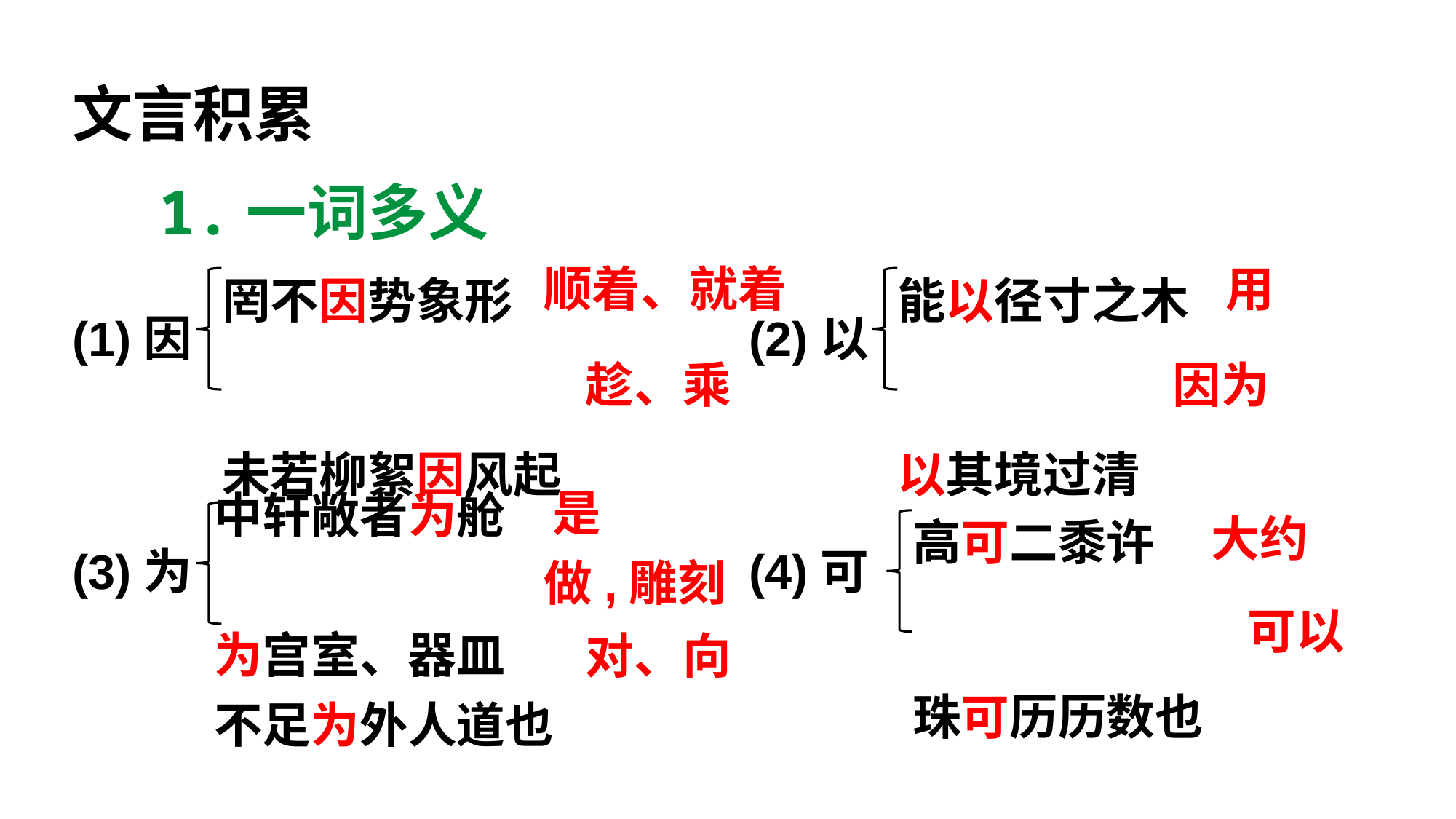

文言积累
1.一词多义
罔不因势象形
未若柳絮因风起
能以径寸之木
以其境过清
顺着、就着
用

(1)因
(2)以
趁、乘
因为
中轩敞者为舱
为宫室、器皿
不足为外人道也
是
高可二黍许
珠可历历数也

大约

(3)为
(4)可
做,雕刻
可以
对、向